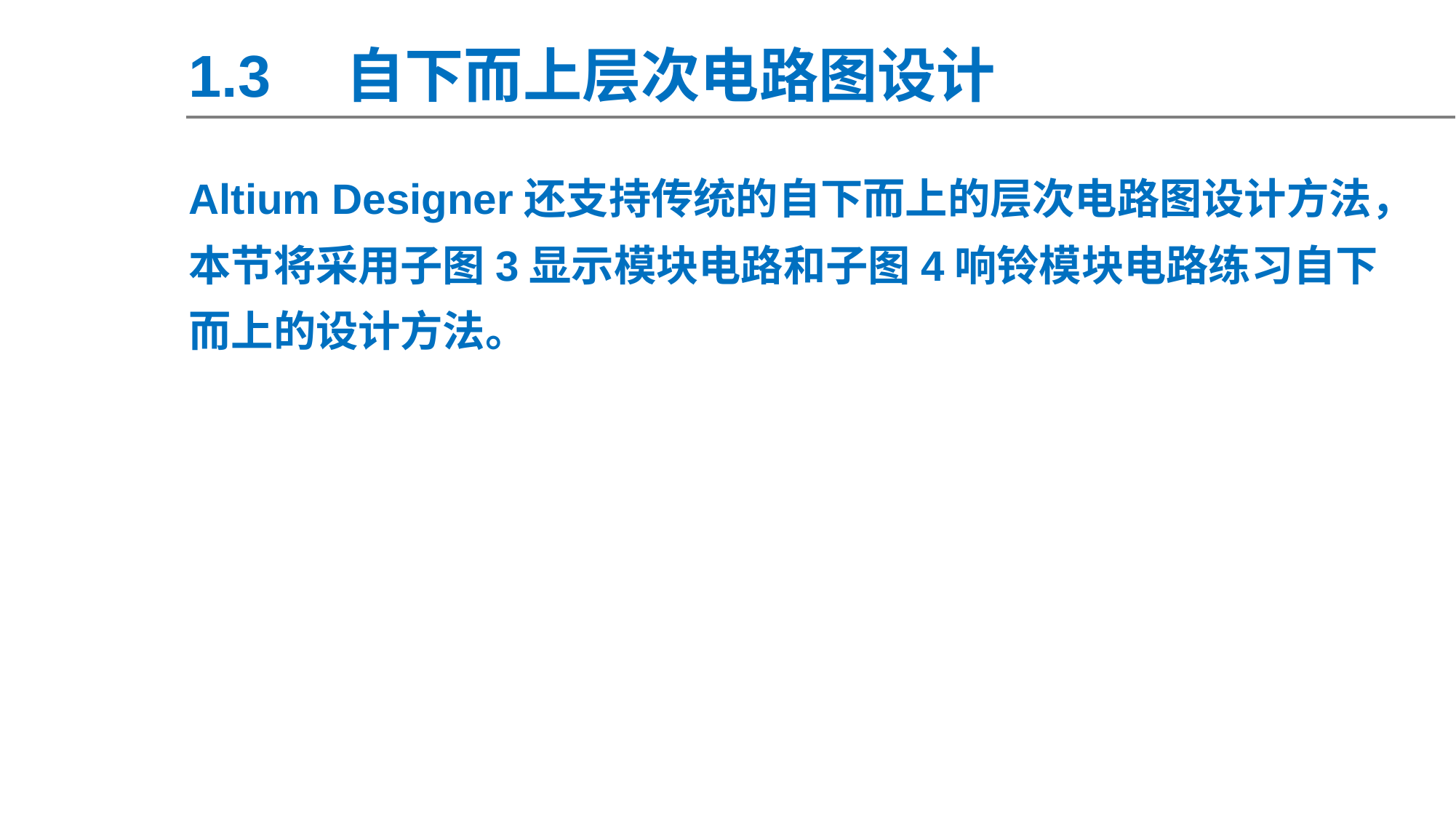

1.3 自下而上层次电路图设计
Altium Designer还支持传统的自下而上的层次电路图设计方法，本节将采用子图3显示模块电路和子图4响铃模块电路练习自下而上的设计方法。